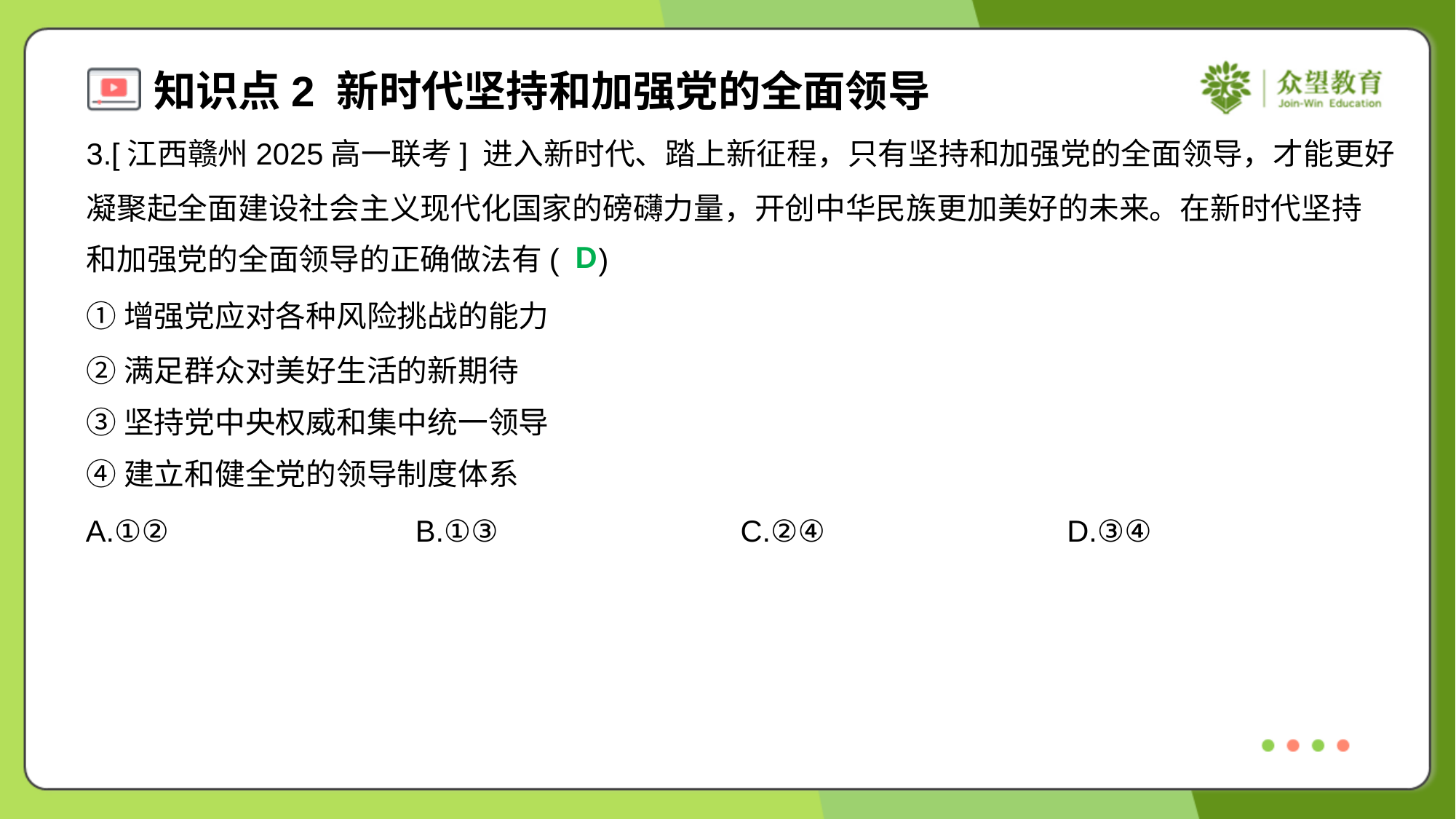

3.[江西赣州2025高一联考] 进入新时代、踏上新征程，只有坚持和加强党的全面领导，才能更好
凝聚起全面建设社会主义现代化国家的磅礴力量，开创中华民族更加美好的未来。在新时代坚持
和加强党的全面领导的正确做法有(     )
D
①增强党应对各种风险挑战的能力
②满足群众对美好生活的新期待
③坚持党中央权威和集中统一领导
④建立和健全党的领导制度体系
A.①②	B.①③	C.②④	D.③④